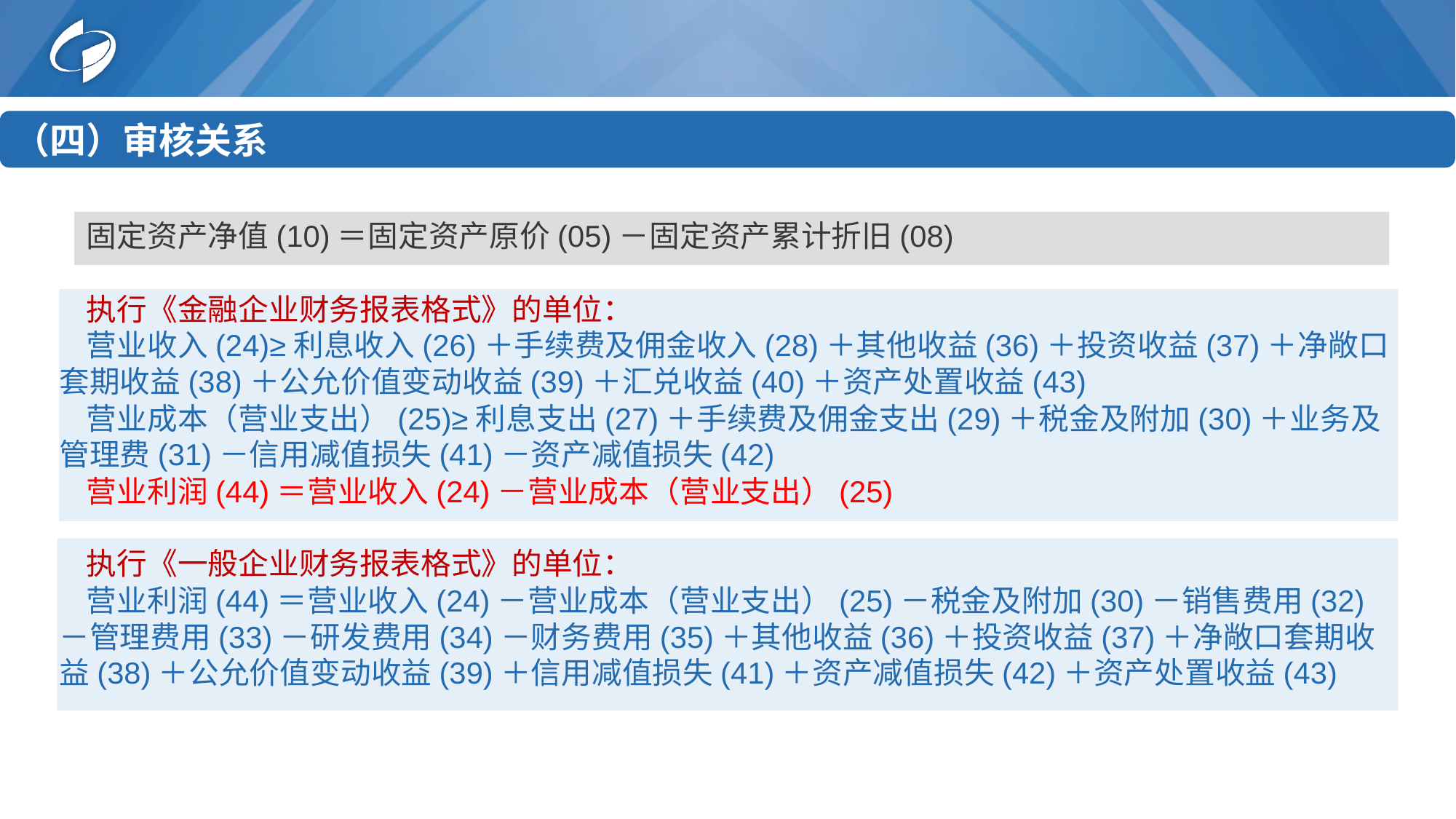

（四）审核关系
固定资产净值(10)＝固定资产原价(05)－固定资产累计折旧(08)

执行《金融企业财务报表格式》的单位：
营业收入(24)≥利息收入(26)＋手续费及佣金收入(28)＋其他收益(36)＋投资收益(37)＋净敞口套期收益(38)＋公允价值变动收益(39)＋汇兑收益(40)＋资产处置收益(43)
营业成本（营业支出）(25)≥利息支出(27)＋手续费及佣金支出(29)＋税金及附加(30)＋业务及管理费(31)－信用减值损失(41)－资产减值损失(42)
营业利润(44)＝营业收入(24)－营业成本（营业支出）(25)

执行《一般企业财务报表格式》的单位：
营业利润(44)＝营业收入(24)－营业成本（营业支出）(25)－税金及附加(30)－销售费用(32)－管理费用(33)－研发费用(34)－财务费用(35)＋其他收益(36)＋投资收益(37)＋净敞口套期收益(38)＋公允价值变动收益(39)＋信用减值损失(41)＋资产减值损失(42)＋资产处置收益(43)